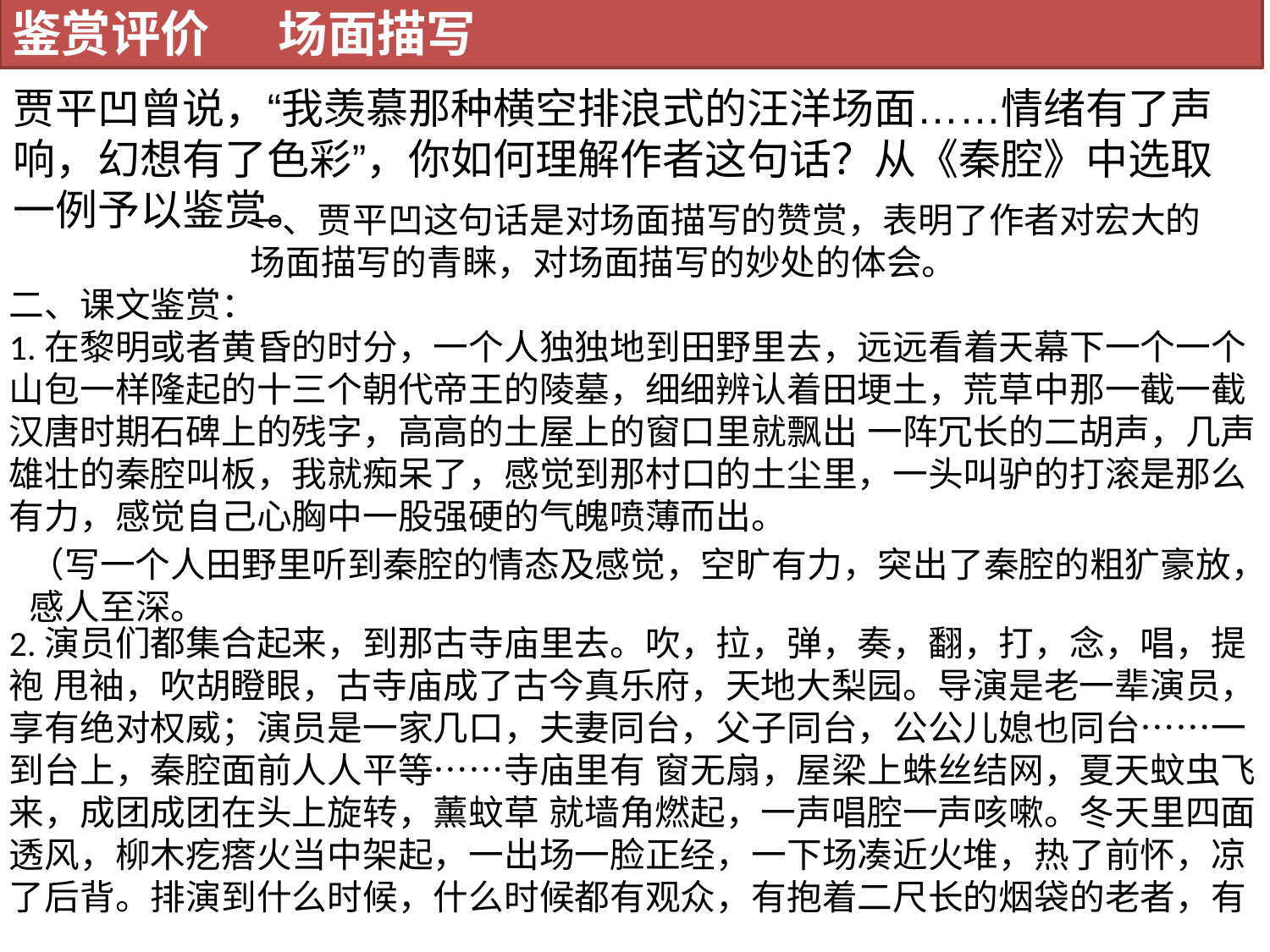

鉴赏评价     场面描写
贾平凹曾说，“我羡慕那种横空排浪式的汪洋场面……情绪有了声响，幻想有了色彩”，你如何理解作者这句话？从《秦腔》中选取一例予以鉴赏。
一、贾平凹这句话是对场面描写的赞赏，表明了作者对宏大的场面描写的青睐，对场面描写的妙处的体会。
二、课文鉴赏：
1.在黎明或者黄昏的时分，一个人独独地到田野里去，远远看着天幕下一个一个山包一样隆起的十三个朝代帝王的陵墓，细细辨认着田埂土，荒草中那一截一截汉唐时期石碑上的残字，高高的土屋上的窗口里就飘出 一阵冗长的二胡声，几声雄壮的秦腔叫板，我就痴呆了，感觉到那村口的土尘里，一头叫驴的打滚是那么有力，感觉自己心胸中一股强硬的气魄喷薄而出。

2.演员们都集合起来，到那古寺庙里去。吹，拉，弹，奏，翻，打，念，唱，提袍 甩袖，吹胡瞪眼，古寺庙成了古今真乐府，天地大梨园。导演是老一辈演员，享有绝对权威；演员是一家几口，夫妻同台，父子同台，公公儿媳也同台……一到台上，秦腔面前人人平等……寺庙里有 窗无扇，屋梁上蛛丝结网，夏天蚊虫飞来，成团成团在头上旋转，薰蚊草 就墙角燃起，一声唱腔一声咳嗽。冬天里四面透风，柳木疙瘩火当中架起，一出场一脸正经，一下场凑近火堆，热了前怀，凉了后背。排演到什么时候，什么时候都有观众，有抱着二尺长的烟袋的老者，有
（写一个人田野里听到秦腔的情态及感觉，空旷有力，突出了秦腔的粗犷豪放，感人至深。